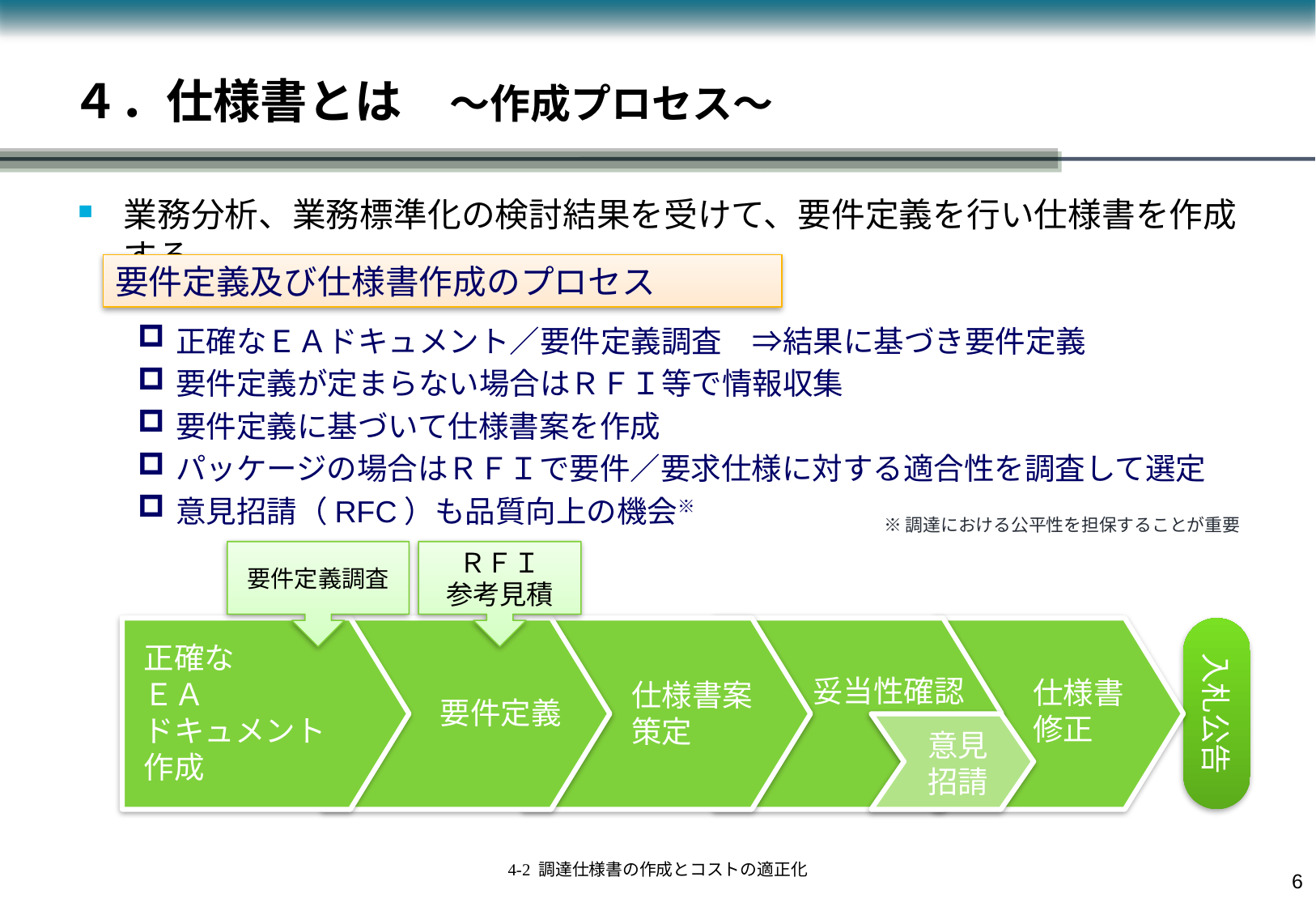

# ４．仕様書とは　～作成プロセス～
業務分析、業務標準化の検討結果を受けて、要件定義を行い仕様書を作成する。
要件定義及び仕様書作成のプロセス
正確なＥＡドキュメント／要件定義調査　⇒結果に基づき要件定義
要件定義が定まらない場合はＲＦＩ等で情報収集
要件定義に基づいて仕様書案を作成
パッケージの場合はＲＦＩで要件／要求仕様に対する適合性を調査して選定
意見招請（RFC）も品質向上の機会※
※調達における公平性を担保することが重要
要件定義調査
ＲＦＩ
参考見積

入札公告
正確な
ＥＡ
ドキュメント
作成
妥当性確認
仕様書
修正
仕様書案
策定
要件定義

意見
招請
6
4-2 調達仕様書の作成とコストの適正化